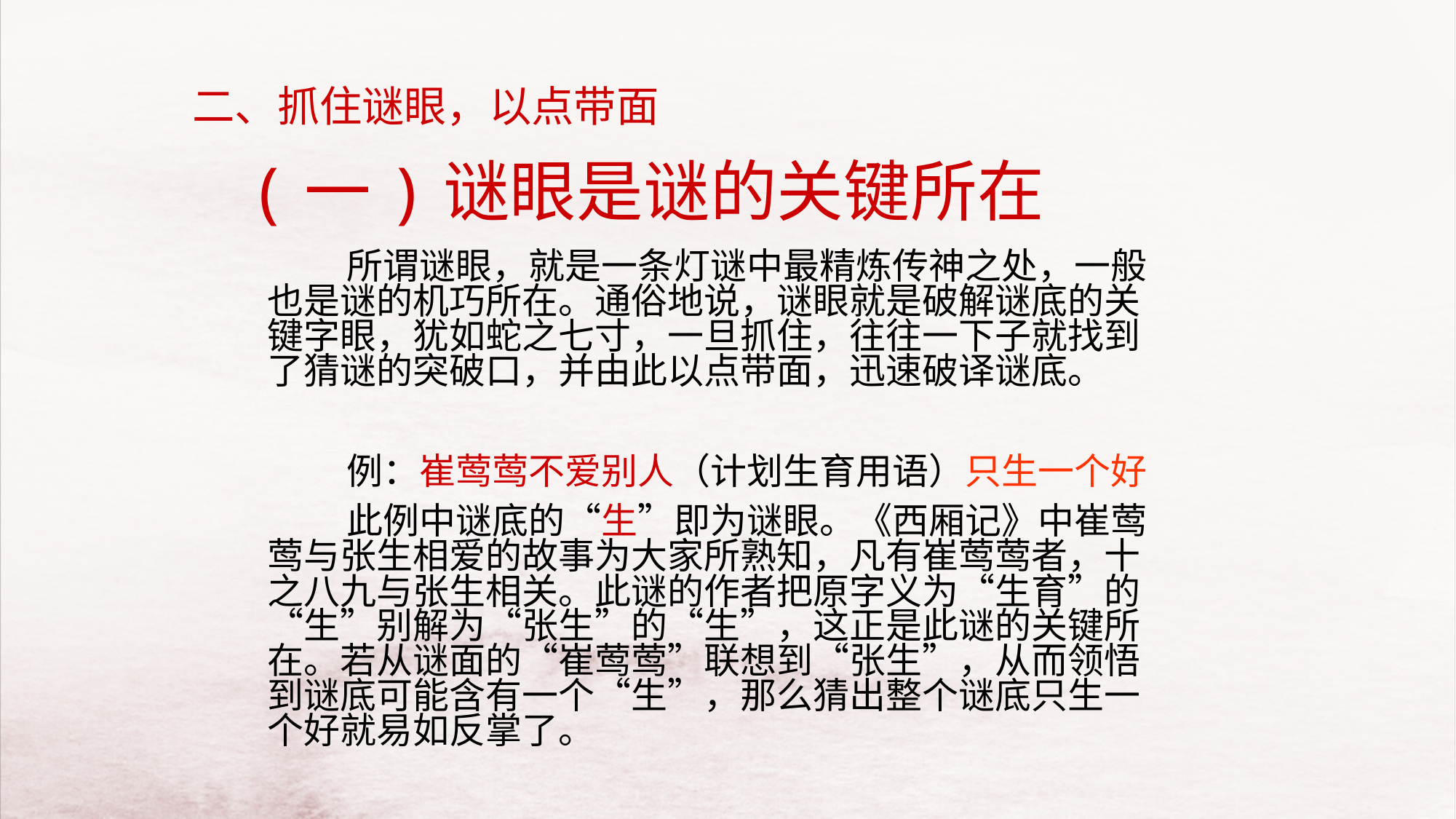

二、抓住谜眼，以点带面
# (一)谜眼是谜的关键所在
            所谓谜眼，就是一条灯谜中最精炼传神之处，一般也是谜的机巧所在。通俗地说，谜眼就是破解谜底的关键字眼，犹如蛇之七寸，一旦抓住，往往一下子就找到了猜谜的突破口，并由此以点带面，迅速破译谜底。

            例：崔莺莺不爱别人（计划生育用语）只生一个好
            此例中谜底的“生”即为谜眼。《西厢记》中崔莺莺与张生相爱的故事为大家所熟知，凡有崔莺莺者，十之八九与张生相关。此谜的作者把原字义为“生育”的“生”别解为“张生”的“生”，这正是此谜的关键所在。若从谜面的“崔莺莺”联想到“张生”，从而领悟到谜底可能含有一个“生”，那么猜出整个谜底只生一个好就易如反掌了。